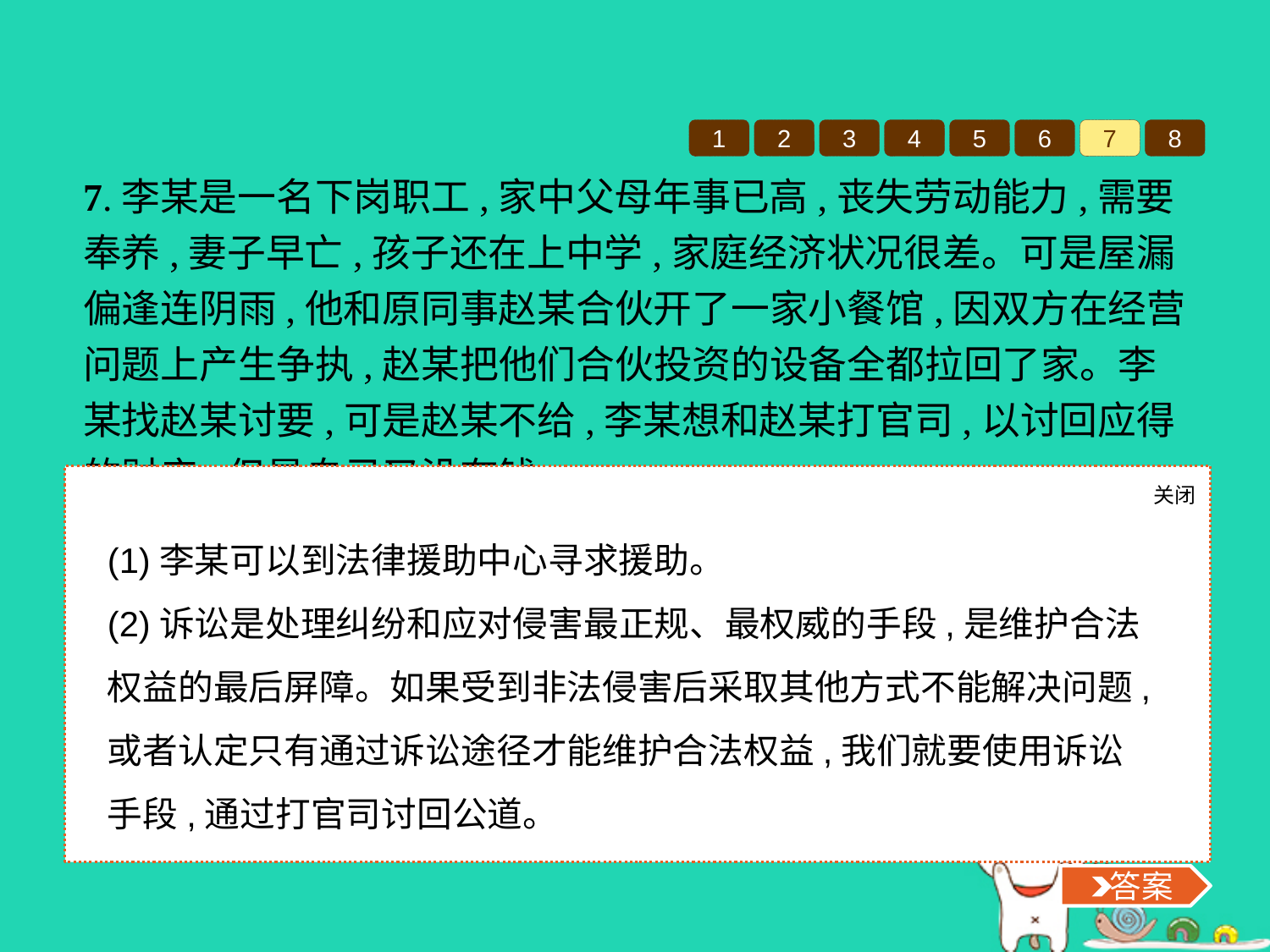

1
2
3
4
5
6
7
8
7.李某是一名下岗职工,家中父母年事已高,丧失劳动能力,需要奉养,妻子早亡,孩子还在上中学,家庭经济状况很差。可是屋漏偏逢连阴雨,他和原同事赵某合伙开了一家小餐馆,因双方在经营问题上产生争执,赵某把他们合伙投资的设备全都拉回了家。李某找赵某讨要,可是赵某不给,李某想和赵某打官司,以讨回应得的财产,但是自己又没有钱。
(1)根据所学知识,帮李某出主意,他应该怎么做?
(2)提起诉讼有什么好处?

关闭
  答案

(1)李某可以到法律援助中心寻求援助。
(2)诉讼是处理纠纷和应对侵害最正规、最权威的手段,是维护合法权益的最后屏障。如果受到非法侵害后采取其他方式不能解决问题,或者认定只有通过诉讼途径才能维护合法权益,我们就要使用诉讼手段,通过打官司讨回公道。
  答案